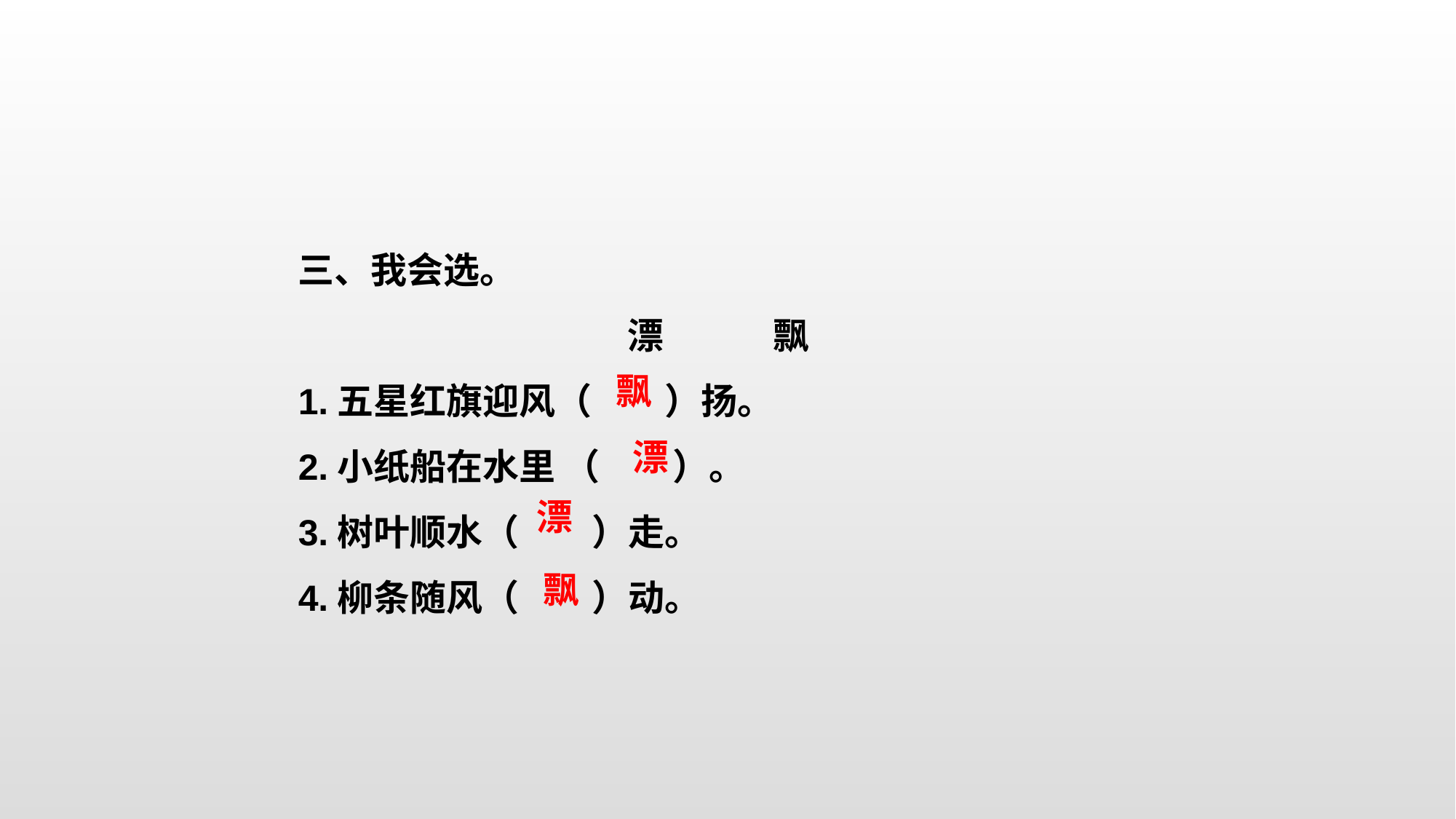

三、我会选。
漂　　　飘
1.五星红旗迎风（　　）扬。
2.小纸船在水里 （　　）。
3.树叶顺水（　　）走。
4.柳条随风（　　）动。
飘
漂
漂
飘